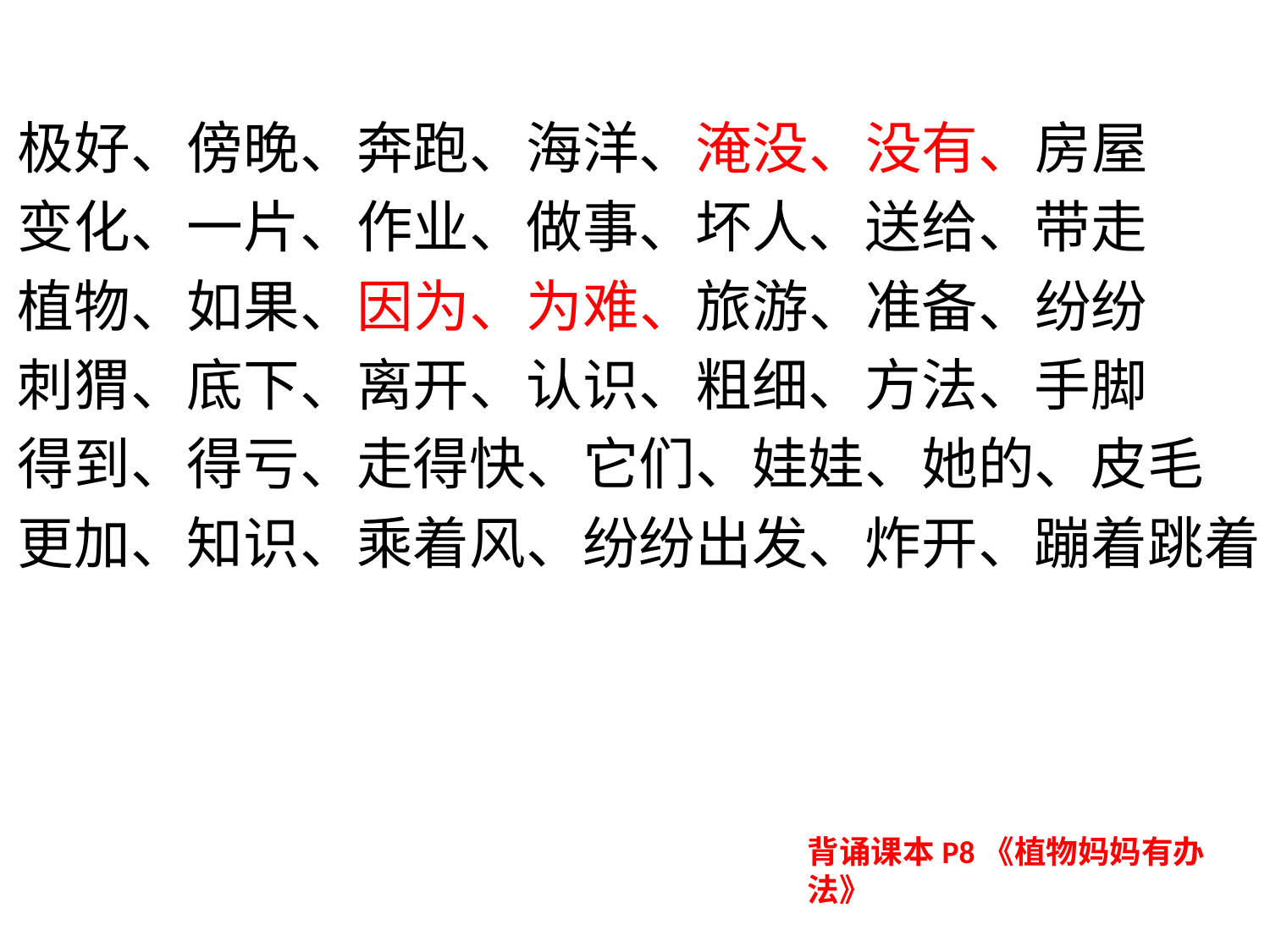

极好、傍晚、奔跑、海洋、淹没、没有、房屋
变化、一片、作业、做事、坏人、送给、带走
植物、如果、因为、为难、旅游、准备、纷纷
刺猬、底下、离开、认识、粗细、方法、手脚
得到、得亏、走得快、它们、娃娃、她的、皮毛
更加、知识、乘着风、纷纷出发、炸开、蹦着跳着

背诵课本P8《植物妈妈有办法》